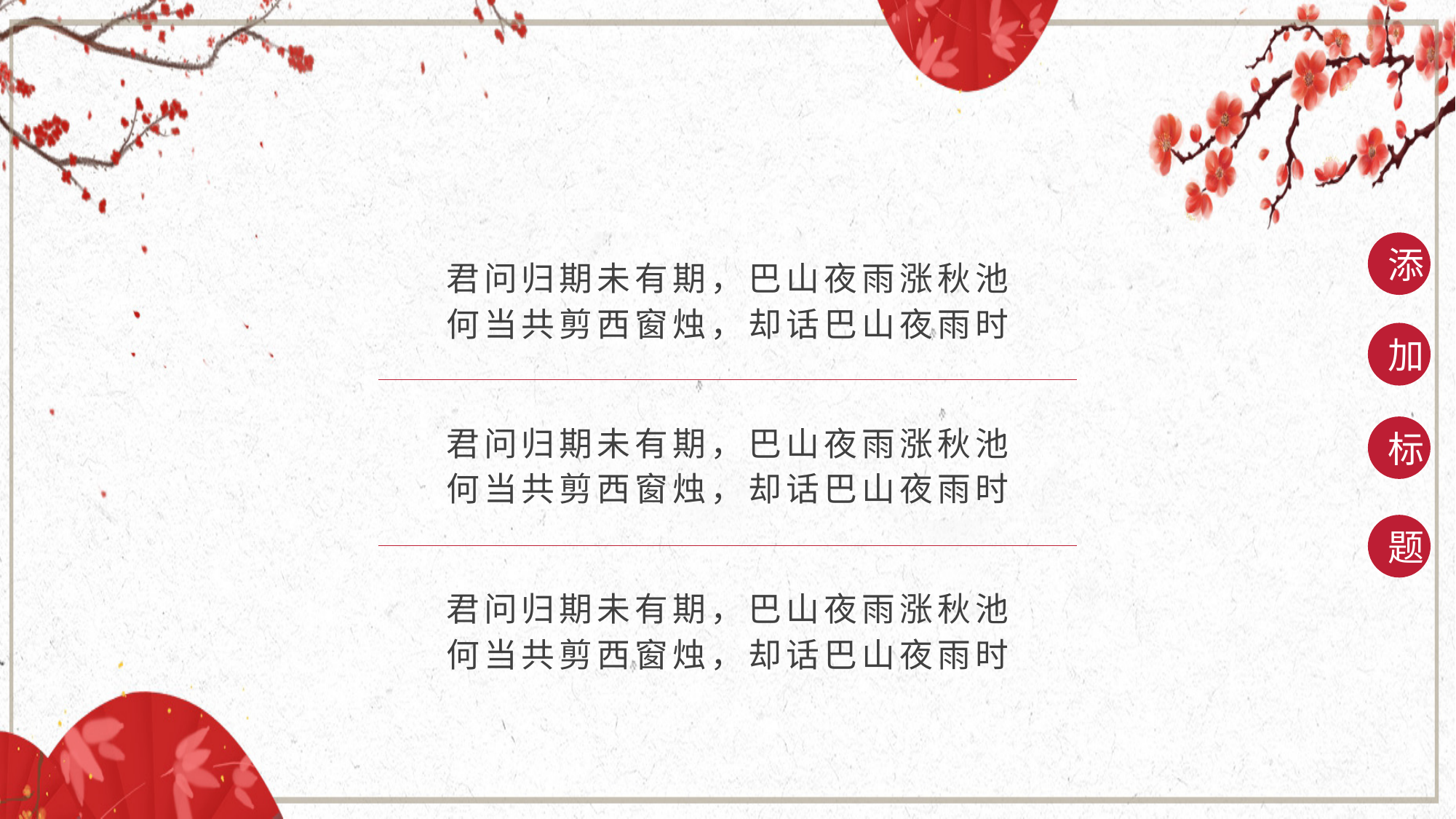

添
君问归期未有期，巴山夜雨涨秋池
何当共剪西窗烛，却话巴山夜雨时
加
君问归期未有期，巴山夜雨涨秋池
何当共剪西窗烛，却话巴山夜雨时
标
题
君问归期未有期，巴山夜雨涨秋池
何当共剪西窗烛，却话巴山夜雨时